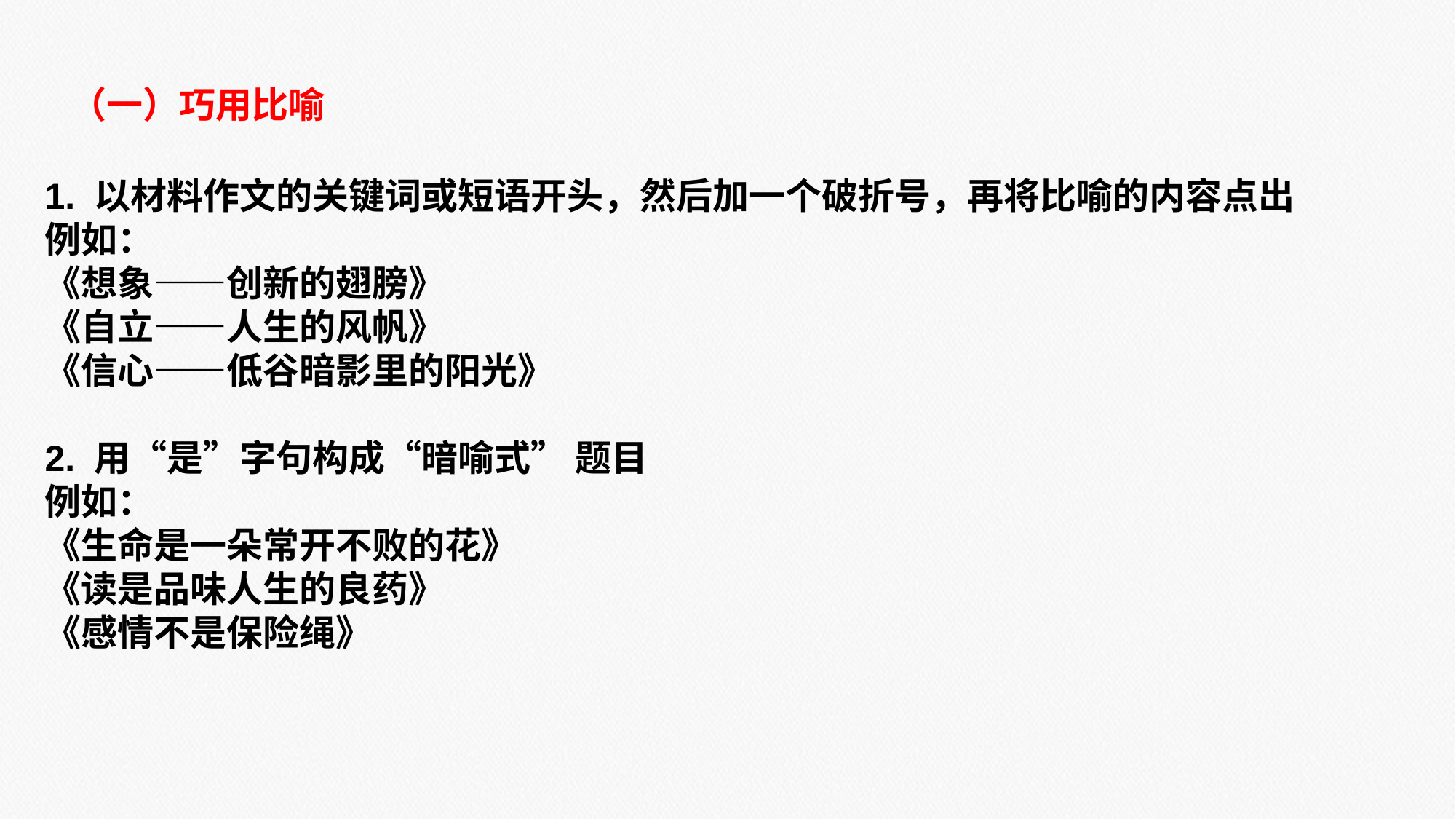

（一）巧用比喻

1. 以材料作文的关键词或短语开头，然后加一个破折号，再将比喻的内容点出
例如：
《想象——创新的翅膀》
《自立——人生的风帆》
《信心——低谷暗影里的阳光》

2. 用“是”字句构成“暗喻式” 题目
例如：
《生命是一朵常开不败的花》
《读是品味人生的良药》
《感情不是保险绳》